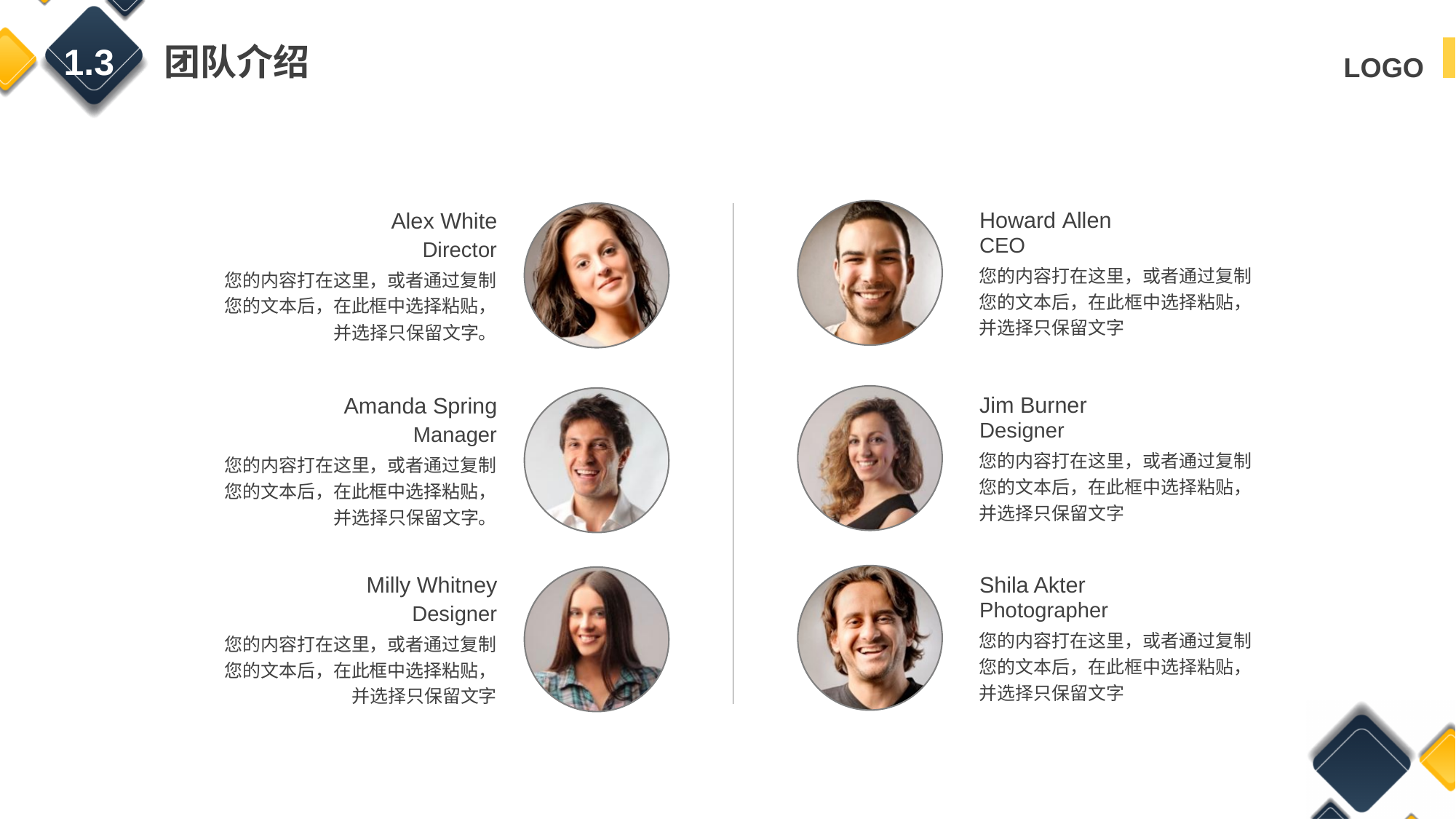

1.3    团队介绍

Howard Allen
CEO
您的内容打在这里，或者通过复制您的文本后，在此框中选择粘贴，并选择只保留文字
Alex White
Director
您的内容打在这里，或者通过复制您的文本后，在此框中选择粘贴，并选择只保留文字。

Jim Burner
Designer
您的内容打在这里，或者通过复制您的文本后，在此框中选择粘贴，并选择只保留文字
Amanda Spring
Manager
您的内容打在这里，或者通过复制您的文本后，在此框中选择粘贴，并选择只保留文字。

Milly Whitney
Designer
您的内容打在这里，或者通过复制您的文本后，在此框中选择粘贴，并选择只保留文字

Shila Akter
Photographer
您的内容打在这里，或者通过复制您的文本后，在此框中选择粘贴，并选择只保留文字